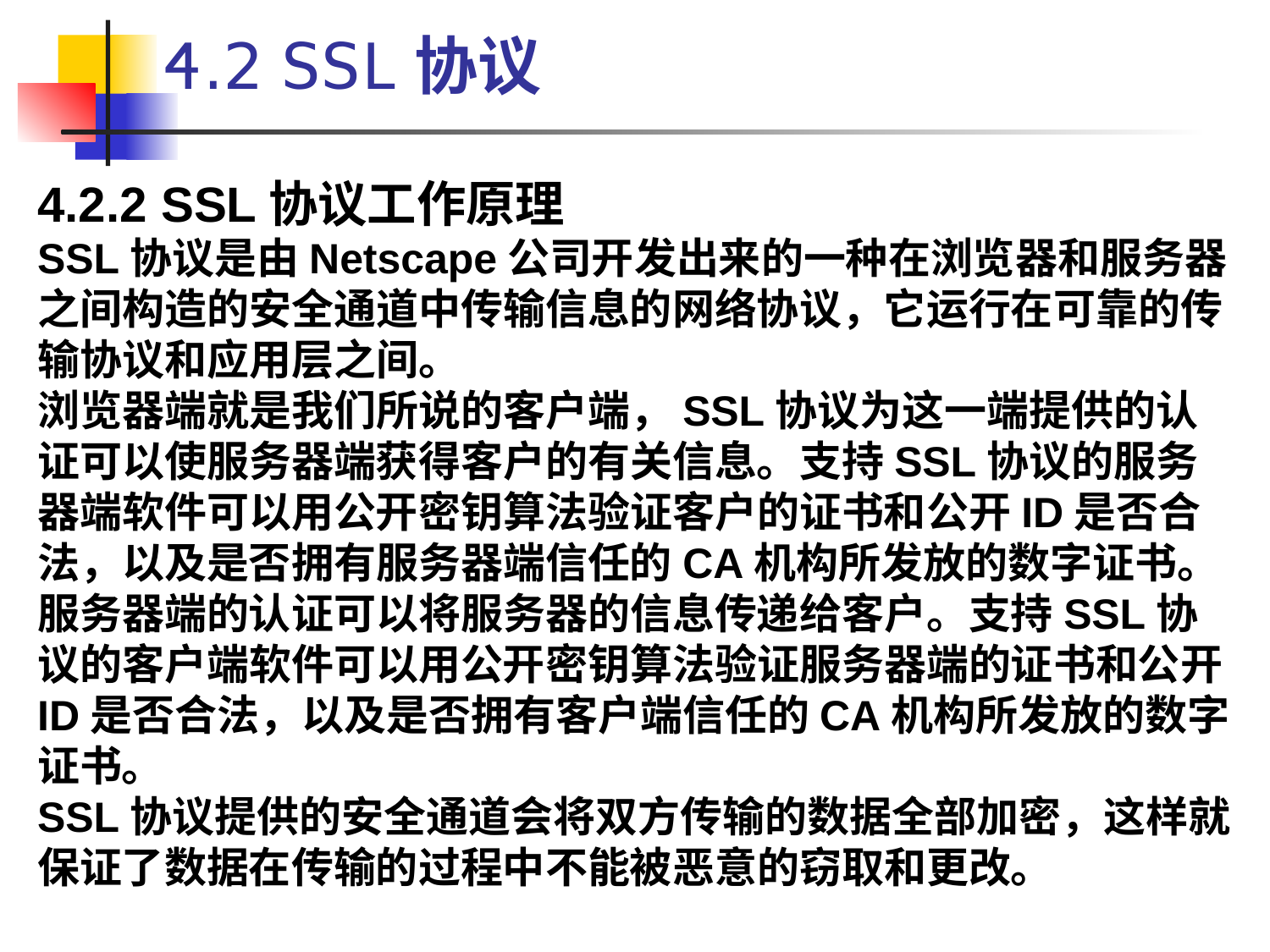

4.2 SSL协议
4.2.2 SSL协议工作原理
SSL协议是由Netscape公司开发出来的一种在浏览器和服务器之间构造的安全通道中传输信息的网络协议，它运行在可靠的传输协议和应用层之间。
浏览器端就是我们所说的客户端，SSL协议为这一端提供的认证可以使服务器端获得客户的有关信息。支持SSL协议的服务器端软件可以用公开密钥算法验证客户的证书和公开ID是否合法，以及是否拥有服务器端信任的CA机构所发放的数字证书。
服务器端的认证可以将服务器的信息传递给客户。支持SSL协议的客户端软件可以用公开密钥算法验证服务器端的证书和公开ID是否合法，以及是否拥有客户端信任的CA机构所发放的数字证书。
SSL协议提供的安全通道会将双方传输的数据全部加密，这样就保证了数据在传输的过程中不能被恶意的窃取和更改。